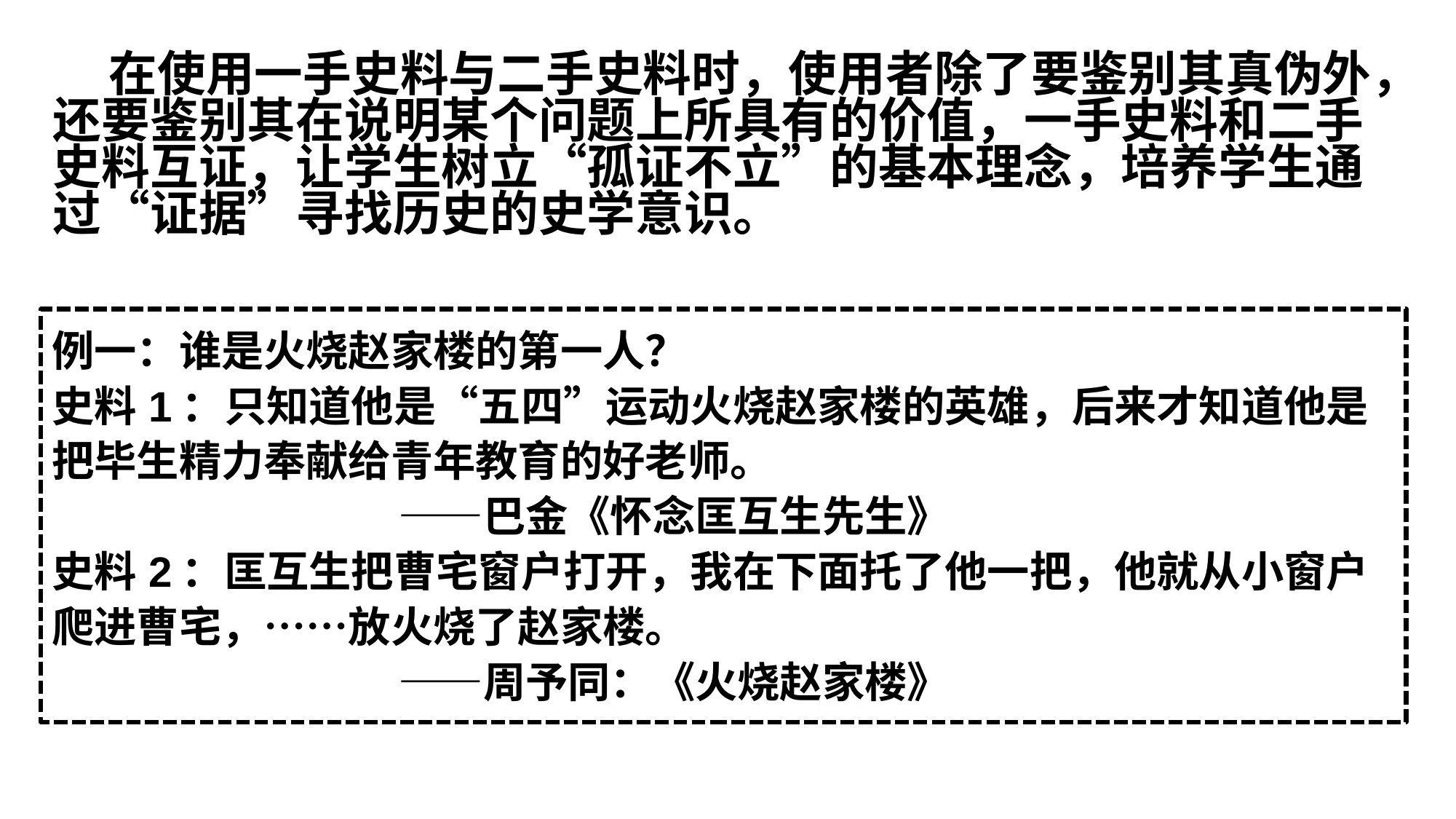

在使用一手史料与二手史料时，使用者除了要鉴别其真伪外，还要鉴别其在说明某个问题上所具有的价值，一手史料和二手史料互证，让学生树立“孤证不立”的基本理念，培养学生通过“证据”寻找历史的史学意识。
# 例一：谁是火烧赵家楼的第一人？ 史料1：只知道他是“五四”运动火烧赵家楼的英雄，后来才知道他是把毕生精力奉献给青年教育的好老师。 ——巴金《怀念匡互生先生》 史料2：匡互生把曹宅窗户打开，我在下面托了他一把，他就从小窗户爬进曹宅，……放火烧了赵家楼。 ——周予同：《火烧赵家楼》